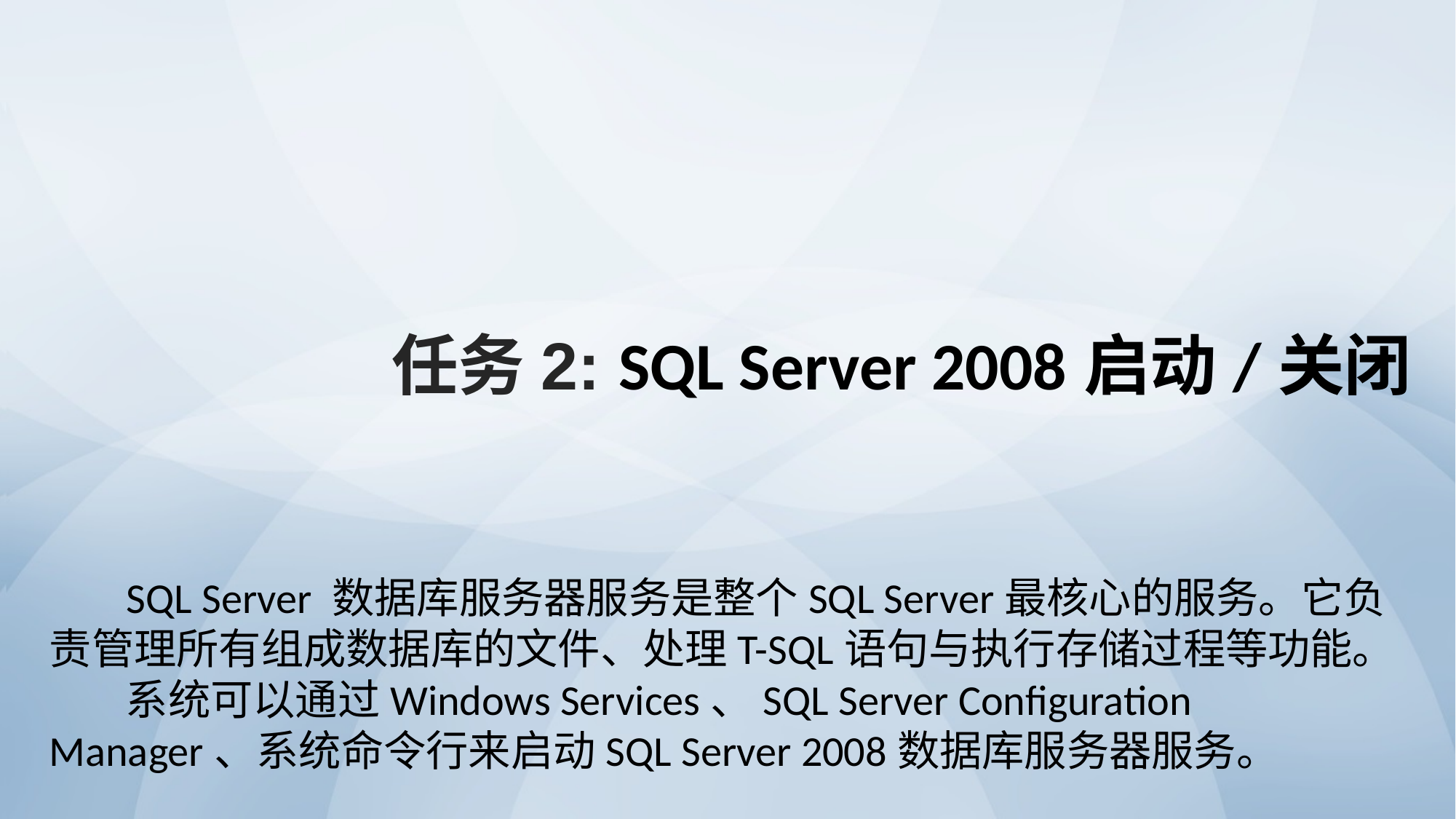

任务2: SQL Server 2008启动/关闭
        SQL Server 数据库服务器服务是整个SQL Server最核心的服务。它负责管理所有组成数据库的文件、处理T-SQL语句与执行存储过程等功能。
       系统可以通过Windows Services、SQL Server Configuration Manager、系统命令行来启动SQL Server 2008数据库服务器服务。